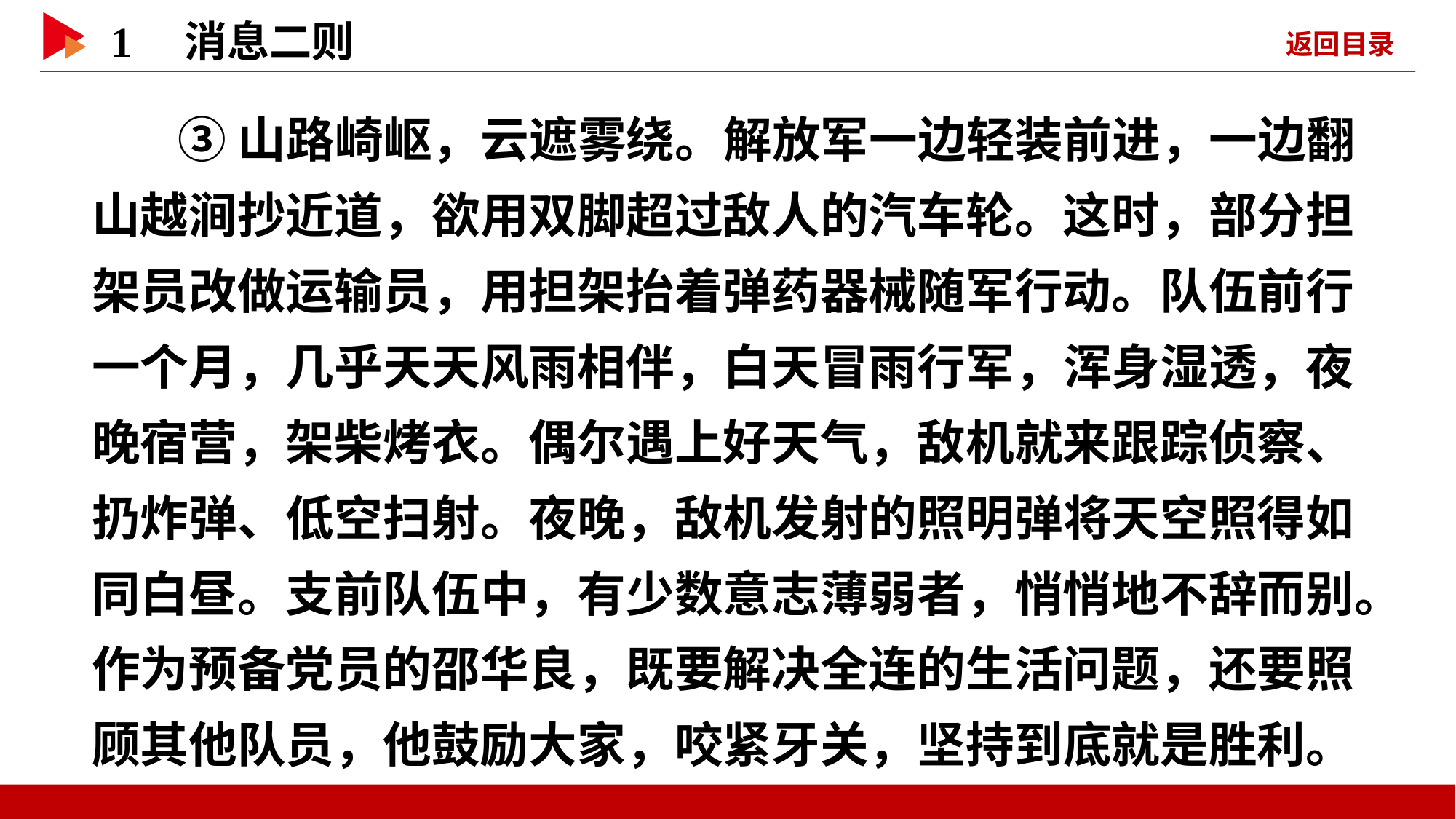

③山路崎岖，云遮雾绕。解放军一边轻装前进，一边翻山越涧抄近道，欲用双脚超过敌人的汽车轮。这时，部分担架员改做运输员，用担架抬着弹药器械随军行动。队伍前行一个月，几乎天天风雨相伴，白天冒雨行军，浑身湿透，夜晚宿营，架柴烤衣。偶尔遇上好天气，敌机就来跟踪侦察、扔炸弹、低空扫射。夜晚，敌机发射的照明弹将天空照得如同白昼。支前队伍中，有少数意志薄弱者，悄悄地不辞而别。作为预备党员的邵华良，既要解决全连的生活问题，还要照顾其他队员，他鼓励大家，咬紧牙关，坚持到底就是胜利。